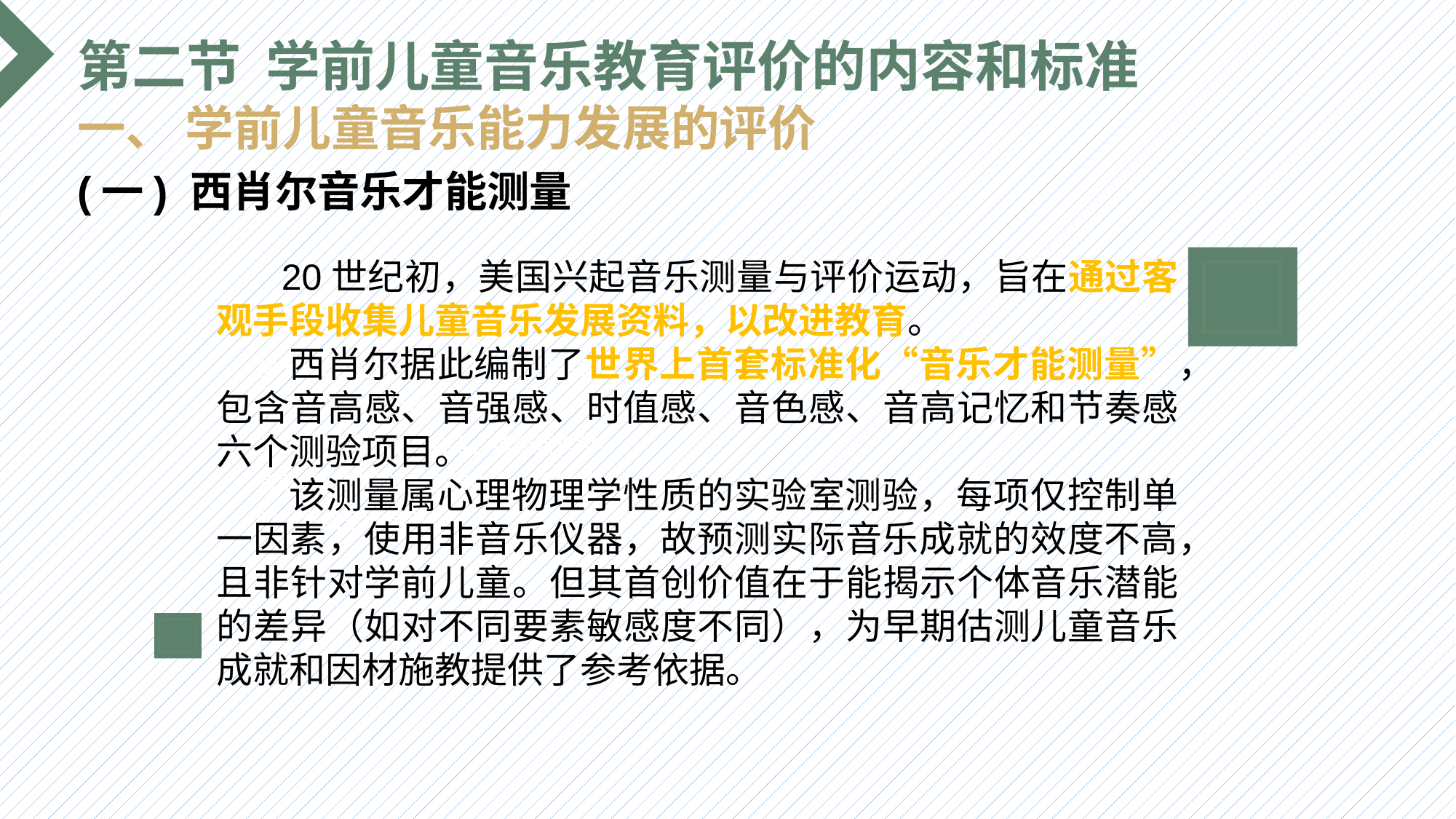

第二节  学前儿童音乐教育评价的内容和标准
一、 学前儿童音乐能力发展的评价
(一) 西肖尔音乐才能测量

 20世纪初，美国兴起音乐测量与评价运动，旨在通过客观手段收集儿童音乐发展资料，以改进教育。
 西肖尔据此编制了世界上首套标准化“音乐才能测量”，包含音高感、音强感、时值感、音色感、音高记忆和节奏感六个测验项目。
 该测量属心理物理学性质的实验室测验，每项仅控制单一因素，使用非音乐仪器，故预测实际音乐成就的效度不高，且非针对学前儿童。但其首创价值在于能揭示个体音乐潜能的差异（如对不同要素敏感度不同），为早期估测儿童音乐成就和因材施教提供了参考依据。

选题背景
输入您的内容，请简要说明，言简意赅即可输入您的内容，请简要说明，言简意赅即可输入您的内容，请简要说明，言简意赅即可输入您的内容，请简要说明，言简意赅即可